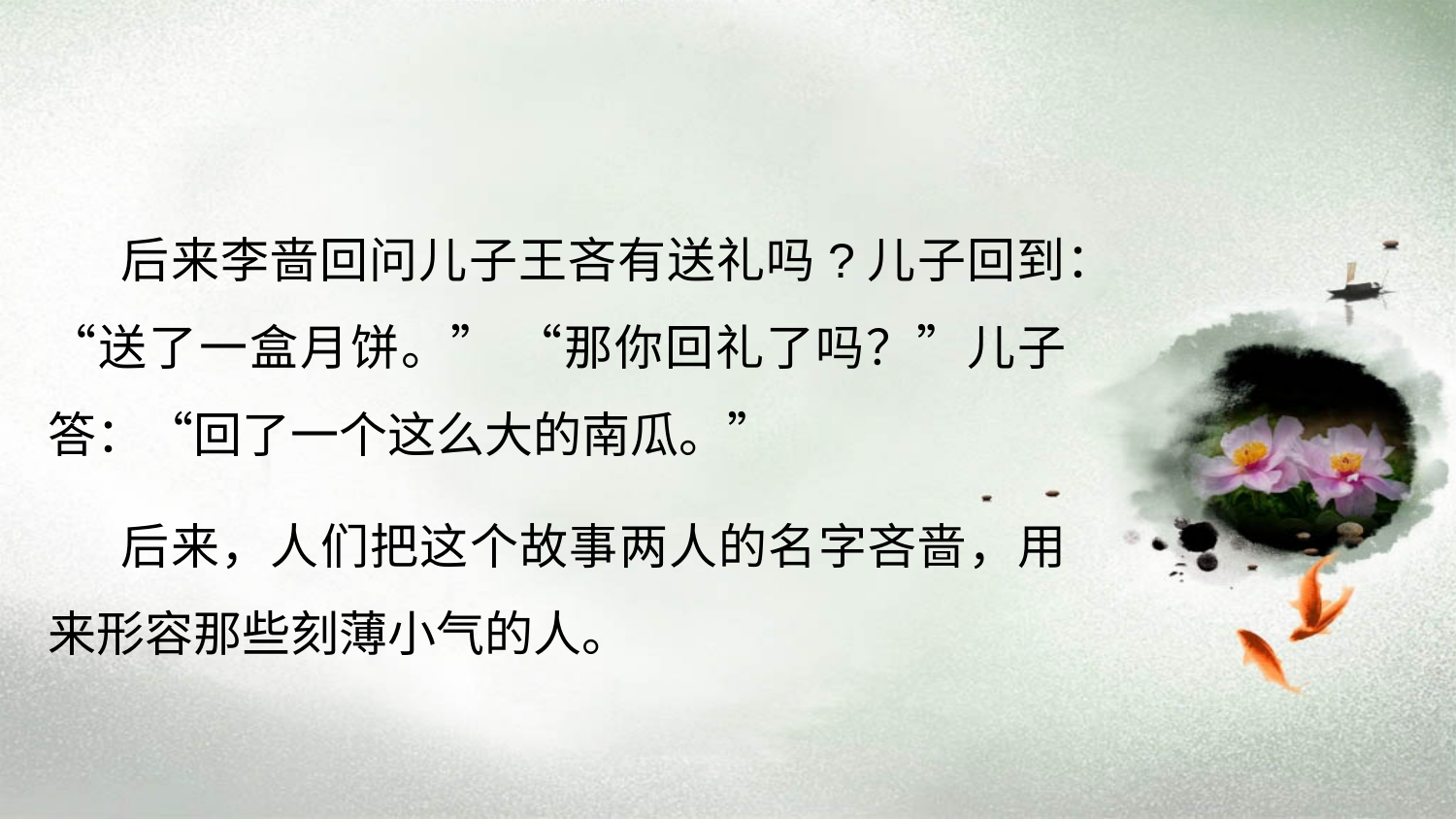

后来李啬回问儿子王吝有送礼吗?儿子回到：“送了一盒月饼。” “那你回礼了吗？”儿子答：“回了一个这么大的南瓜。”
后来，人们把这个故事两人的名字吝啬，用来形容那些刻薄小气的人。